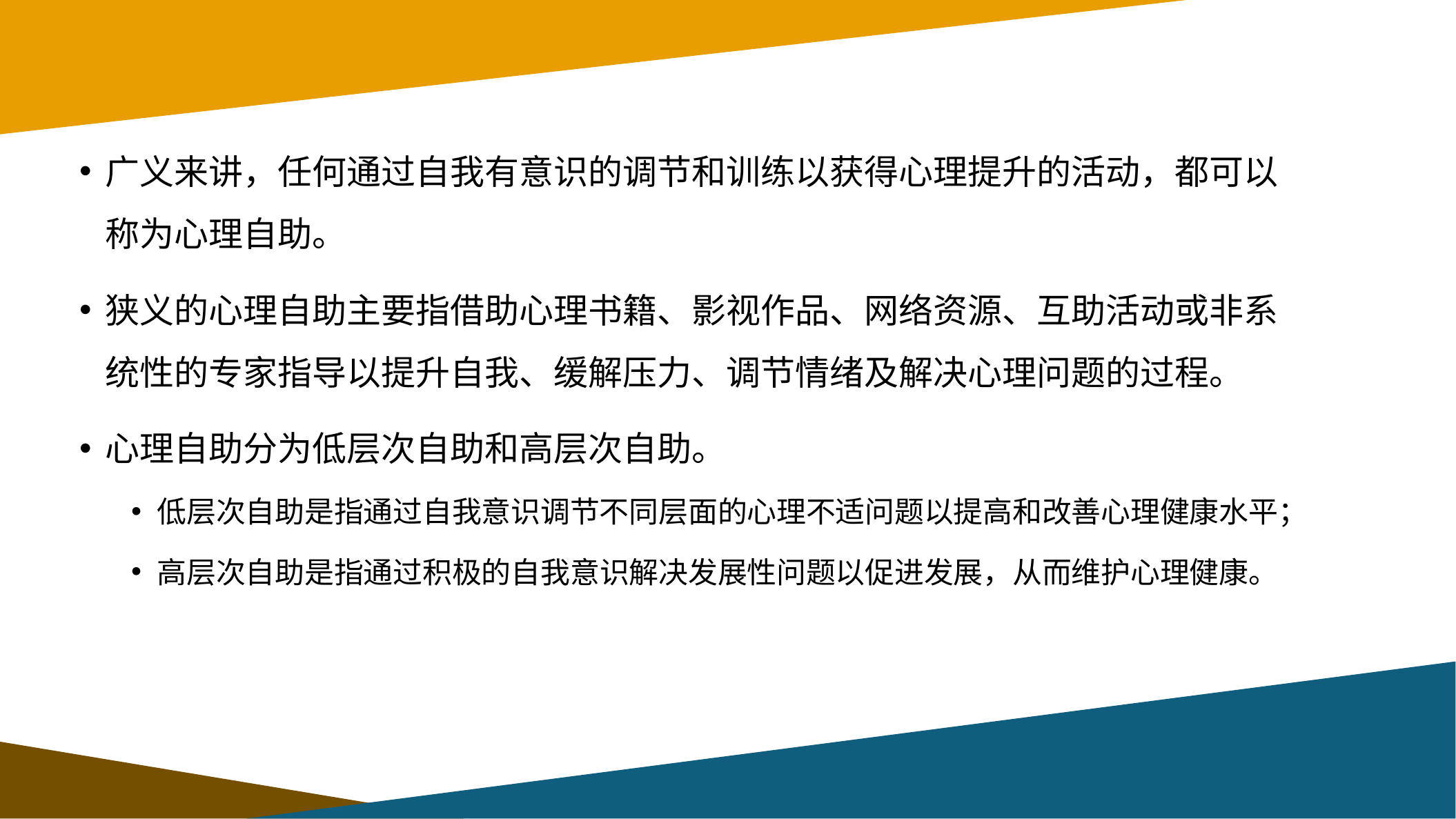

广义来讲，任何通过自我有意识的调节和训练以获得心理提升的活动，都可以称为心理自助。
狭义的心理自助主要指借助心理书籍、影视作品、网络资源、互助活动或非系统性的专家指导以提升自我、缓解压力、调节情绪及解决心理问题的过程。
心理自助分为低层次自助和高层次自助。
低层次自助是指通过自我意识调节不同层面的心理不适问题以提高和改善心理健康水平；
高层次自助是指通过积极的自我意识解决发展性问题以促进发展，从而维护心理健康。